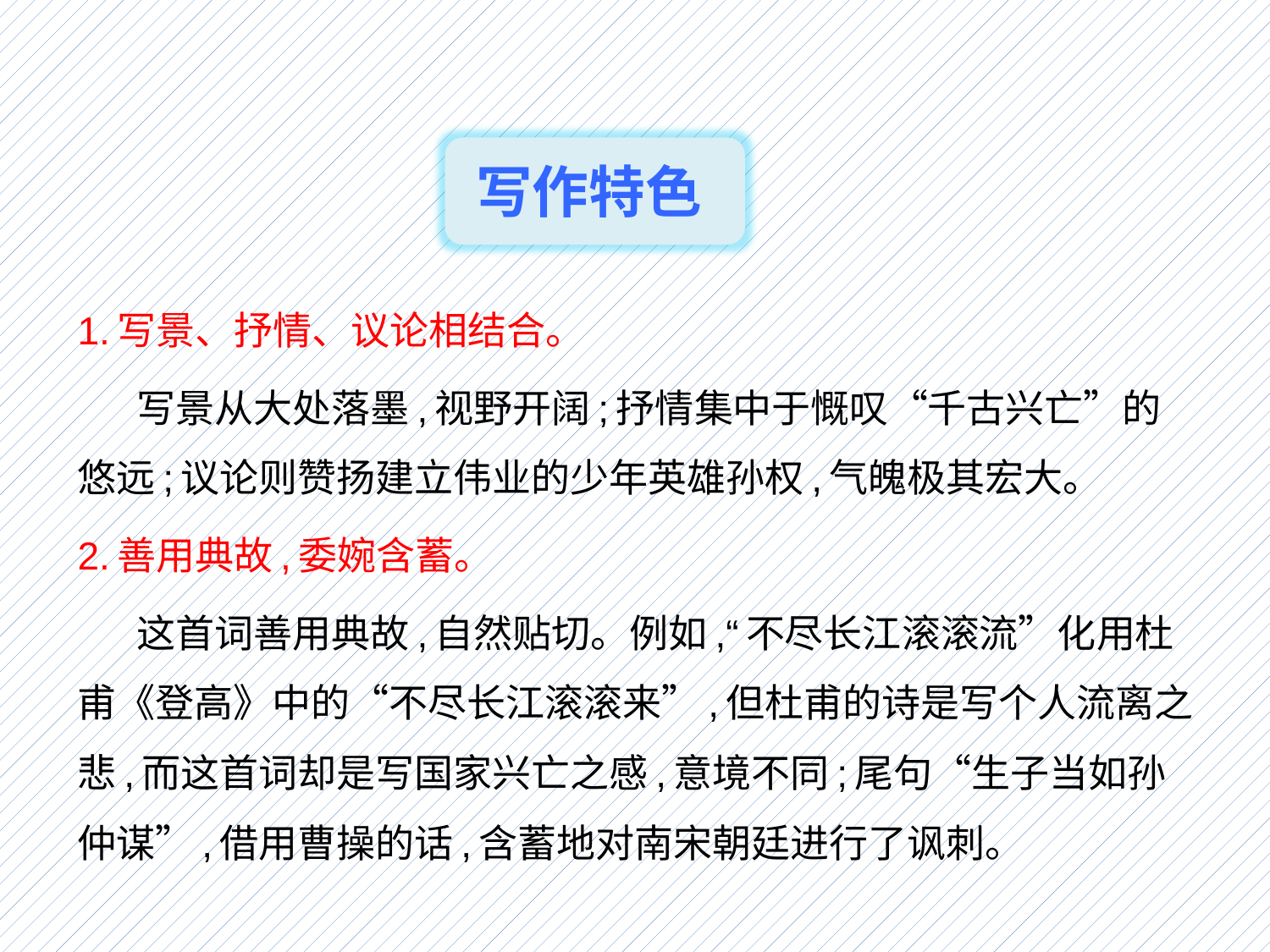

写作特色
1.写景、抒情、议论相结合。
      写景从大处落墨,视野开阔;抒情集中于慨叹“千古兴亡”的悠远;议论则赞扬建立伟业的少年英雄孙权,气魄极其宏大。
2.善用典故,委婉含蓄。
      这首词善用典故,自然贴切。例如,“不尽长江滚滚流”化用杜甫《登高》中的“不尽长江滚滚来”,但杜甫的诗是写个人流离之悲,而这首词却是写国家兴亡之感,意境不同;尾句“生子当如孙仲谋”,借用曹操的话,含蓄地对南宋朝廷进行了讽刺。